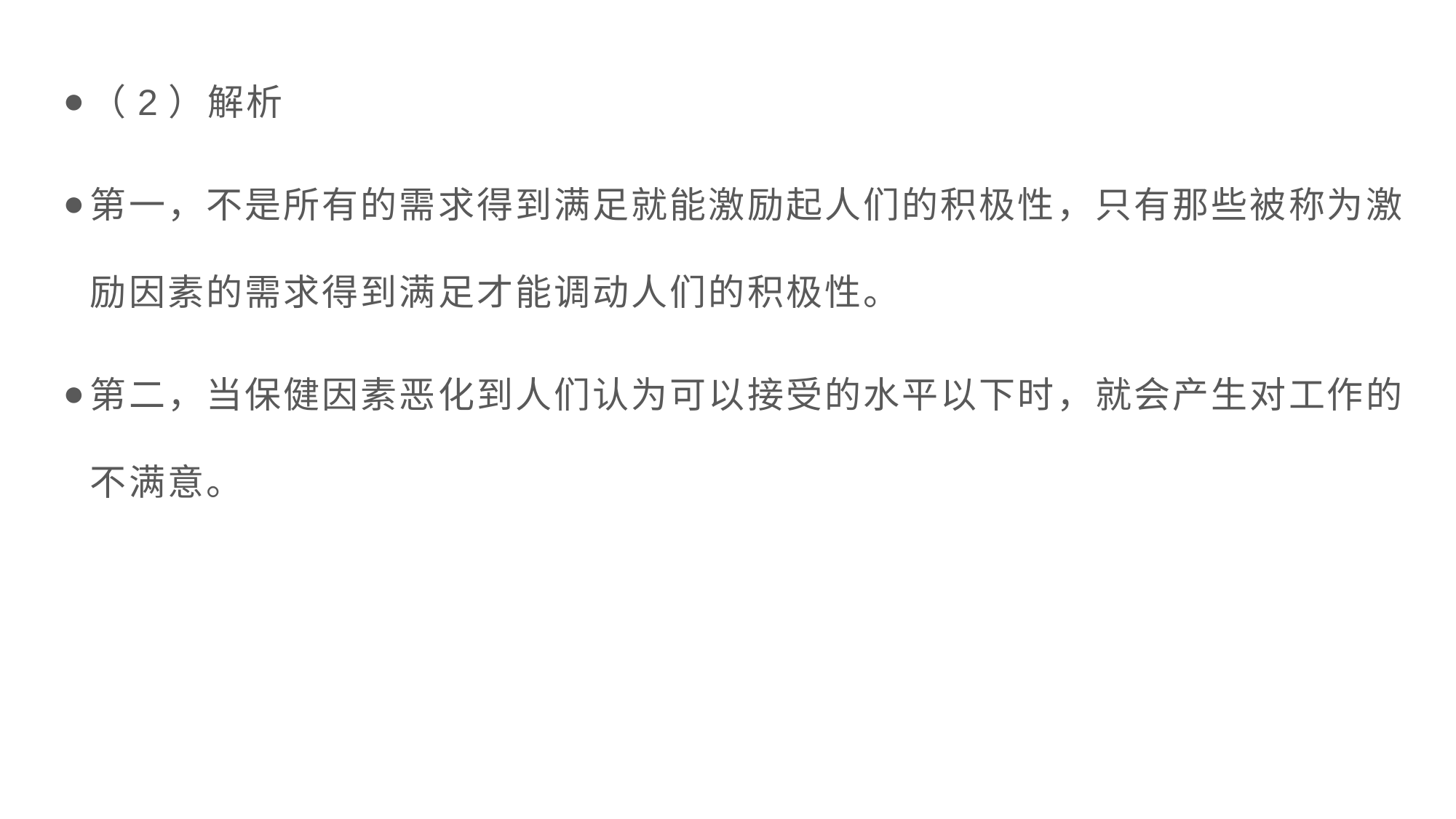

（2）解析
第一，不是所有的需求得到满足就能激励起人们的积极性，只有那些被称为激励因素的需求得到满足才能调动人们的积极性。
第二，当保健因素恶化到人们认为可以接受的水平以下时，就会产生对工作的不满意。